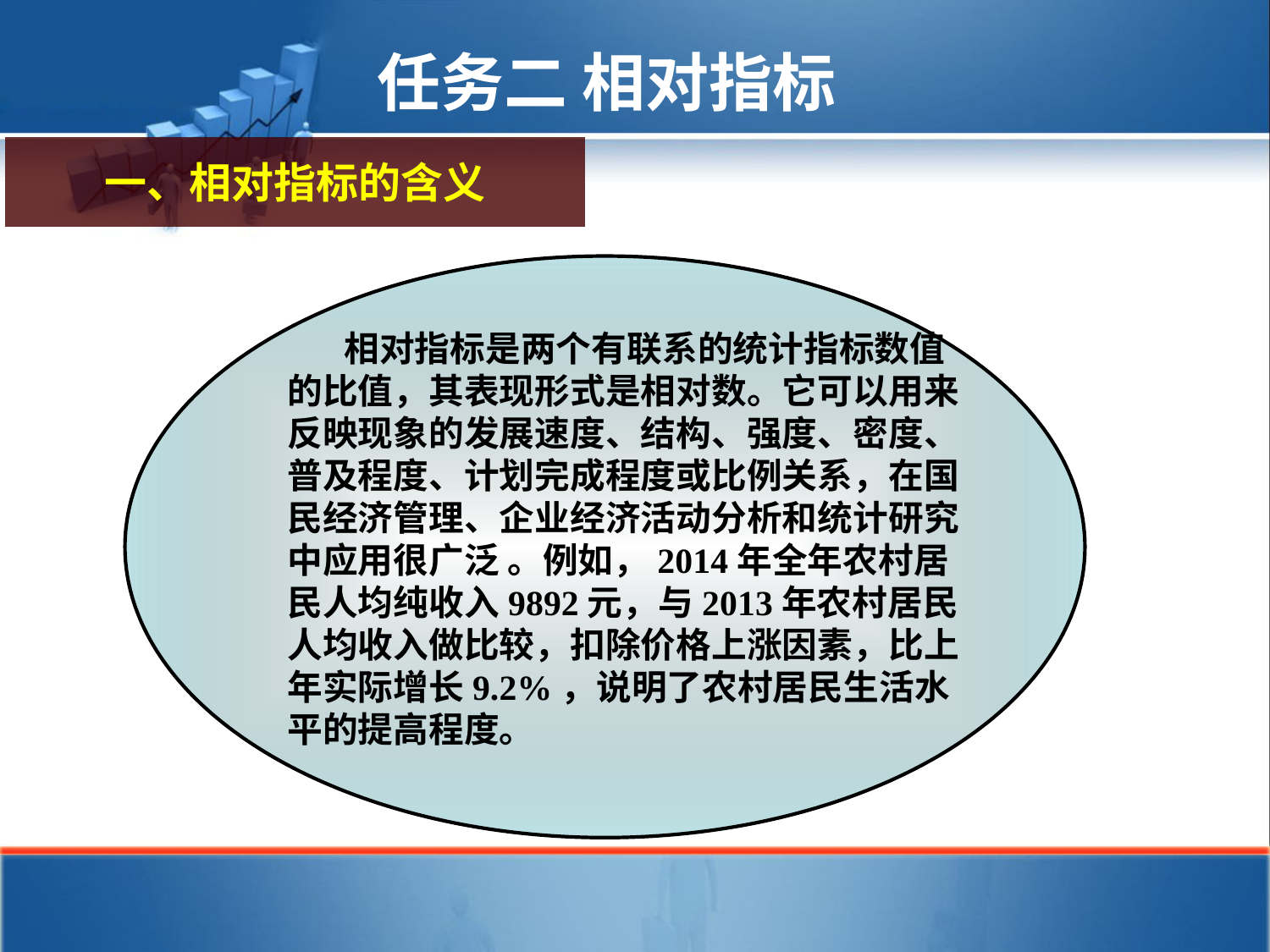

任务二 相对指标

一、相对指标的含义

      相对指标是两个有联系的统计指标数值的比值，其表现形式是相对数。它可以用来反映现象的发展速度、结构、强度、密度、普及程度、计划完成程度或比例关系，在国民经济管理、企业经济活动分析和统计研究中应用很广泛 。例如，2014年全年农村居民人均纯收入9892元，与2013年农村居民人均收入做比较，扣除价格上涨因素，比上年实际增长9.2%，说明了农村居民生活水平的提高程度。